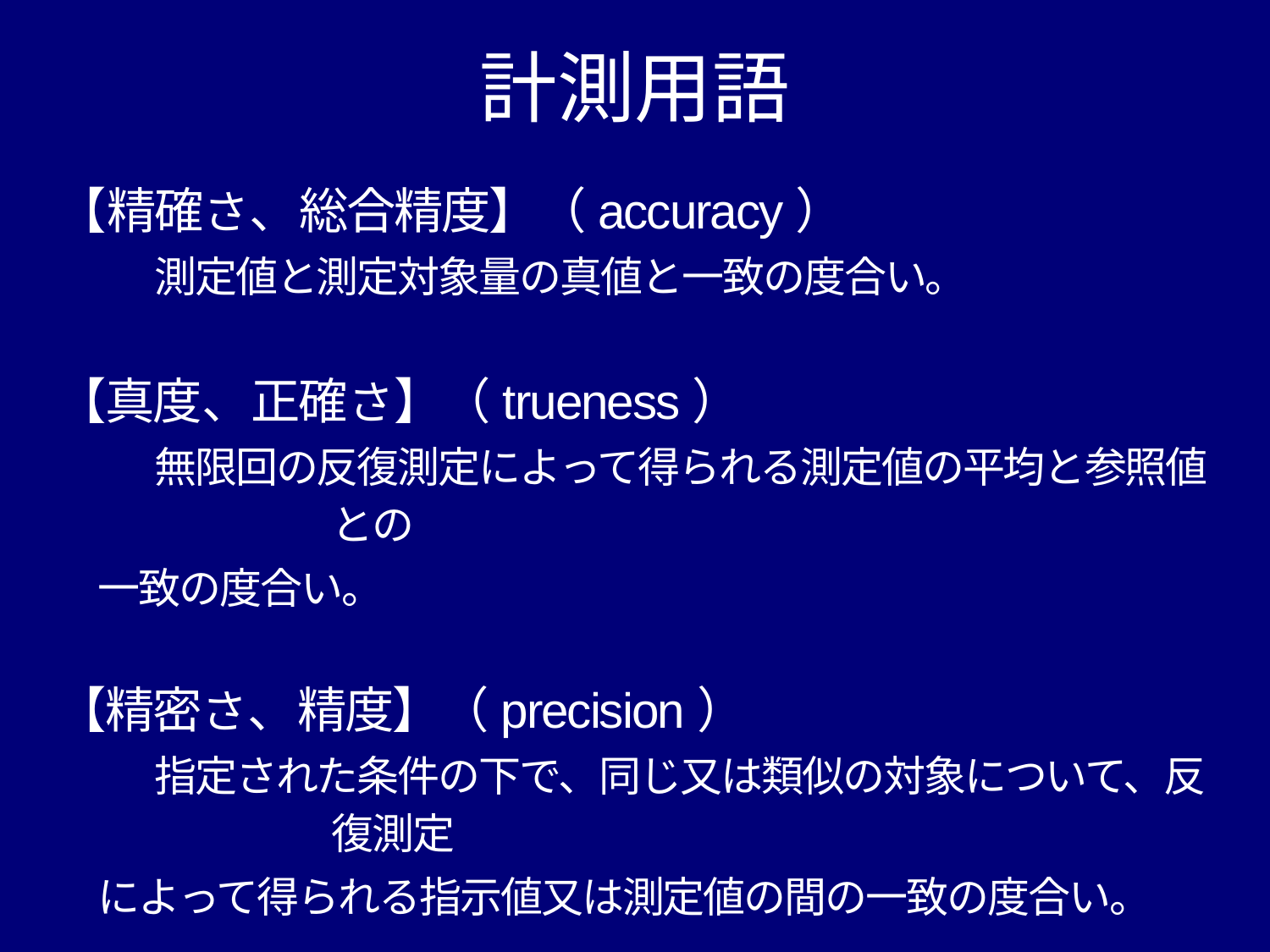

# 計測用語
【精確さ、総合精度】（accuracy）
　　測定値と測定対象量の真値と一致の度合い。

【真度、正確さ】（trueness）
　　無限回の反復測定によって得られる測定値の平均と参照値との
　一致の度合い。

【精密さ、精度】（precision）
　　指定された条件の下で、同じ又は類似の対象について、反復測定
　によって得られる指示値又は測定値の間の一致の度合い。